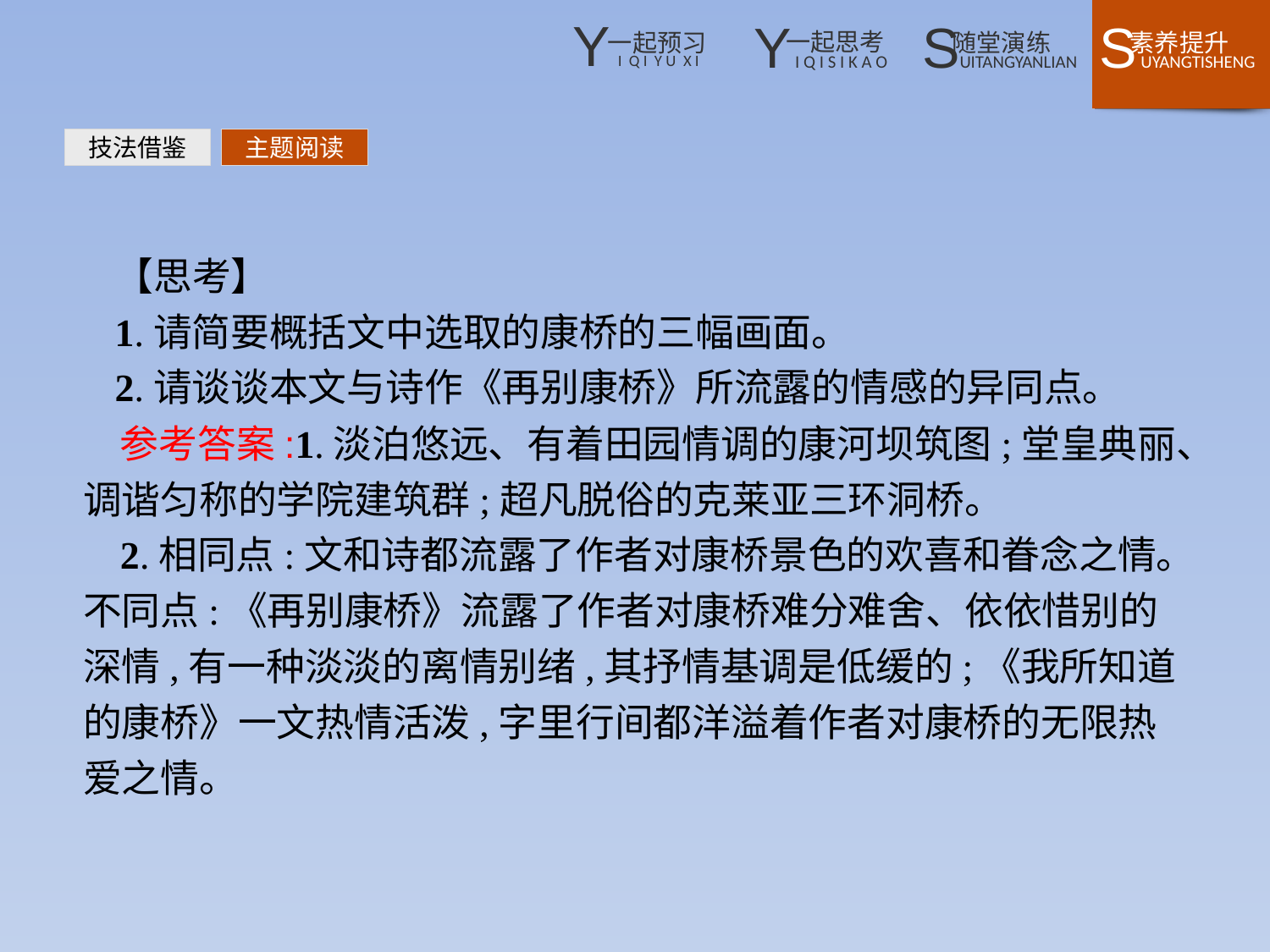

技法借鉴
主题阅读
【思考】
1.请简要概括文中选取的康桥的三幅画面。
2.请谈谈本文与诗作《再别康桥》所流露的情感的异同点。
参考答案:1.淡泊悠远、有着田园情调的康河坝筑图;堂皇典丽、调谐匀称的学院建筑群;超凡脱俗的克莱亚三环洞桥。
2.相同点:文和诗都流露了作者对康桥景色的欢喜和眷念之情。不同点:《再别康桥》流露了作者对康桥难分难舍、依依惜别的深情,有一种淡淡的离情别绪,其抒情基调是低缓的;《我所知道的康桥》一文热情活泼,字里行间都洋溢着作者对康桥的无限热爱之情。